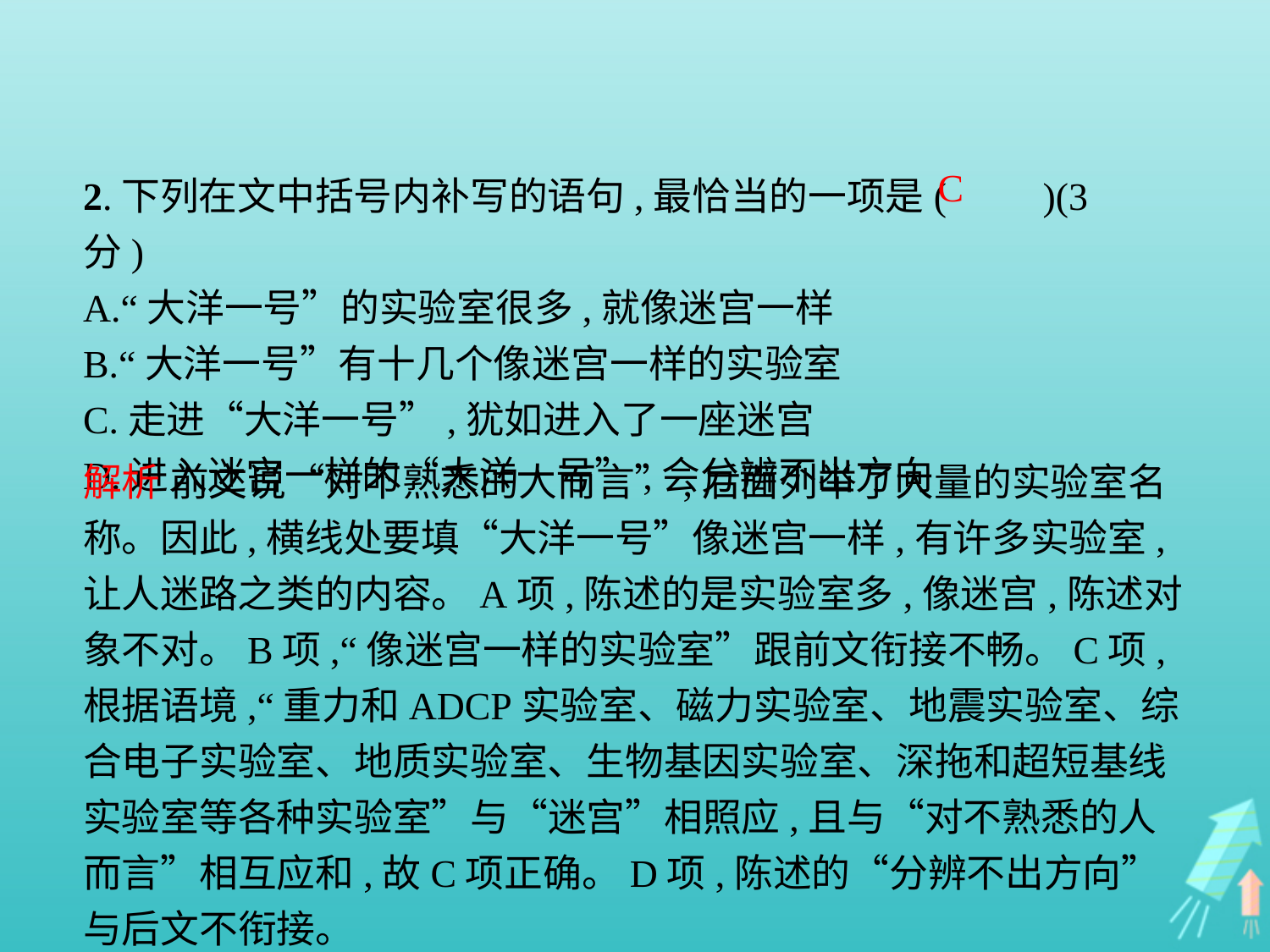

2.下列在文中括号内补写的语句,最恰当的一项是(　　)(3分)
A.“大洋一号”的实验室很多,就像迷宫一样
B.“大洋一号”有十几个像迷宫一样的实验室
C.走进“大洋一号”,犹如进入了一座迷宫
D.进入迷宫一样的“大洋一号”,会分辨不出方向
C
解析 前文说“对不熟悉的人而言”,后面列举了大量的实验室名称。因此,横线处要填“大洋一号”像迷宫一样,有许多实验室,让人迷路之类的内容。A项,陈述的是实验室多,像迷宫,陈述对象不对。B项,“像迷宫一样的实验室”跟前文衔接不畅。C项,根据语境,“重力和ADCP实验室、磁力实验室、地震实验室、综合电子实验室、地质实验室、生物基因实验室、深拖和超短基线实验室等各种实验室”与“迷宫”相照应,且与“对不熟悉的人而言”相互应和,故C项正确。D项,陈述的“分辨不出方向”与后文不衔接。